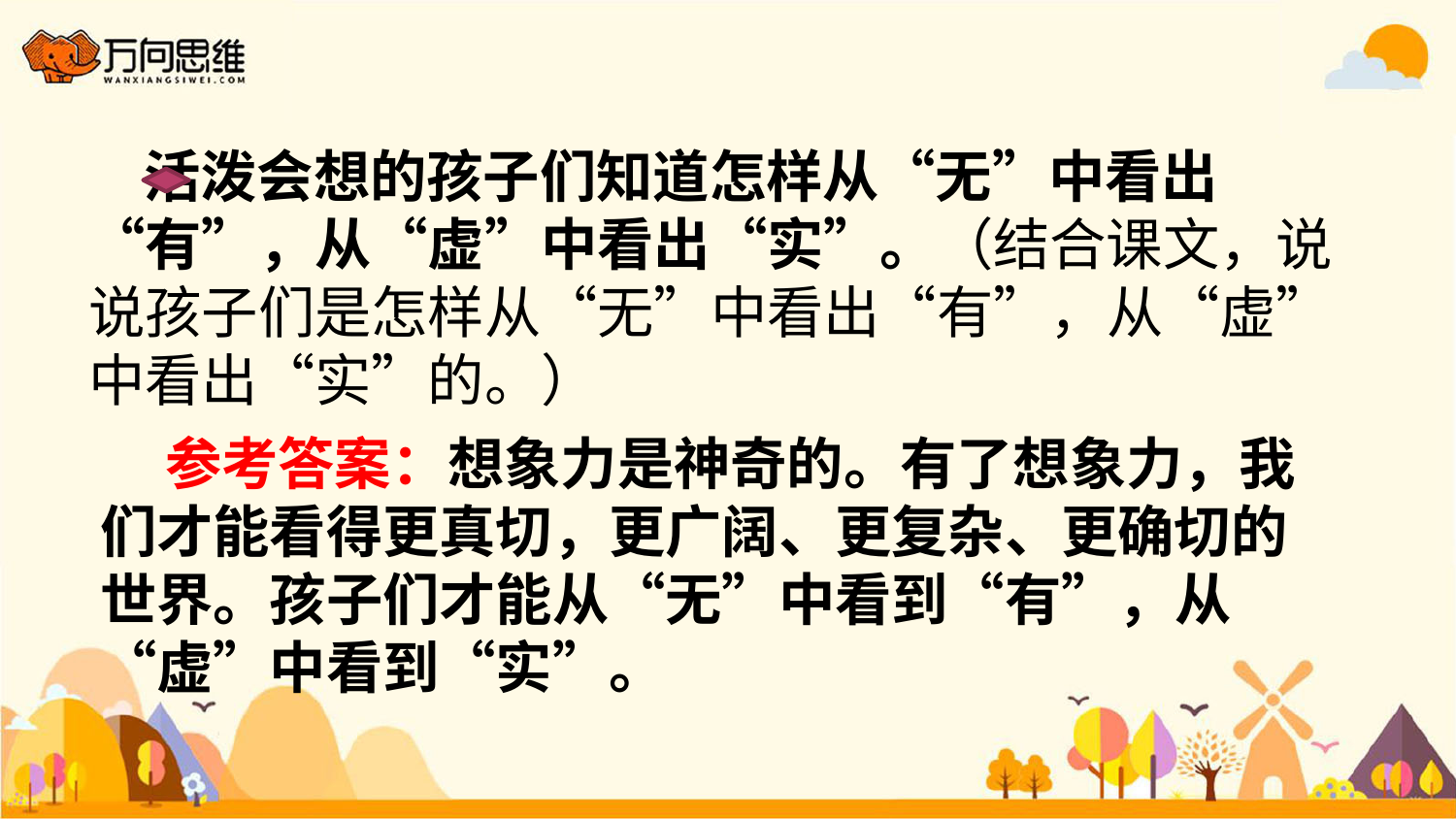

活泼会想的孩子们知道怎样从“无”中看出“有”，从“虚”中看出“实”。（结合课文，说说孩子们是怎样从“无”中看出“有”，从“虚”中看出“实”的。）

    参考答案：想象力是神奇的。有了想象力，我们才能看得更真切，更广阔、更复杂、更确切的世界。孩子们才能从“无”中看到“有”，从“虚”中看到“实”。